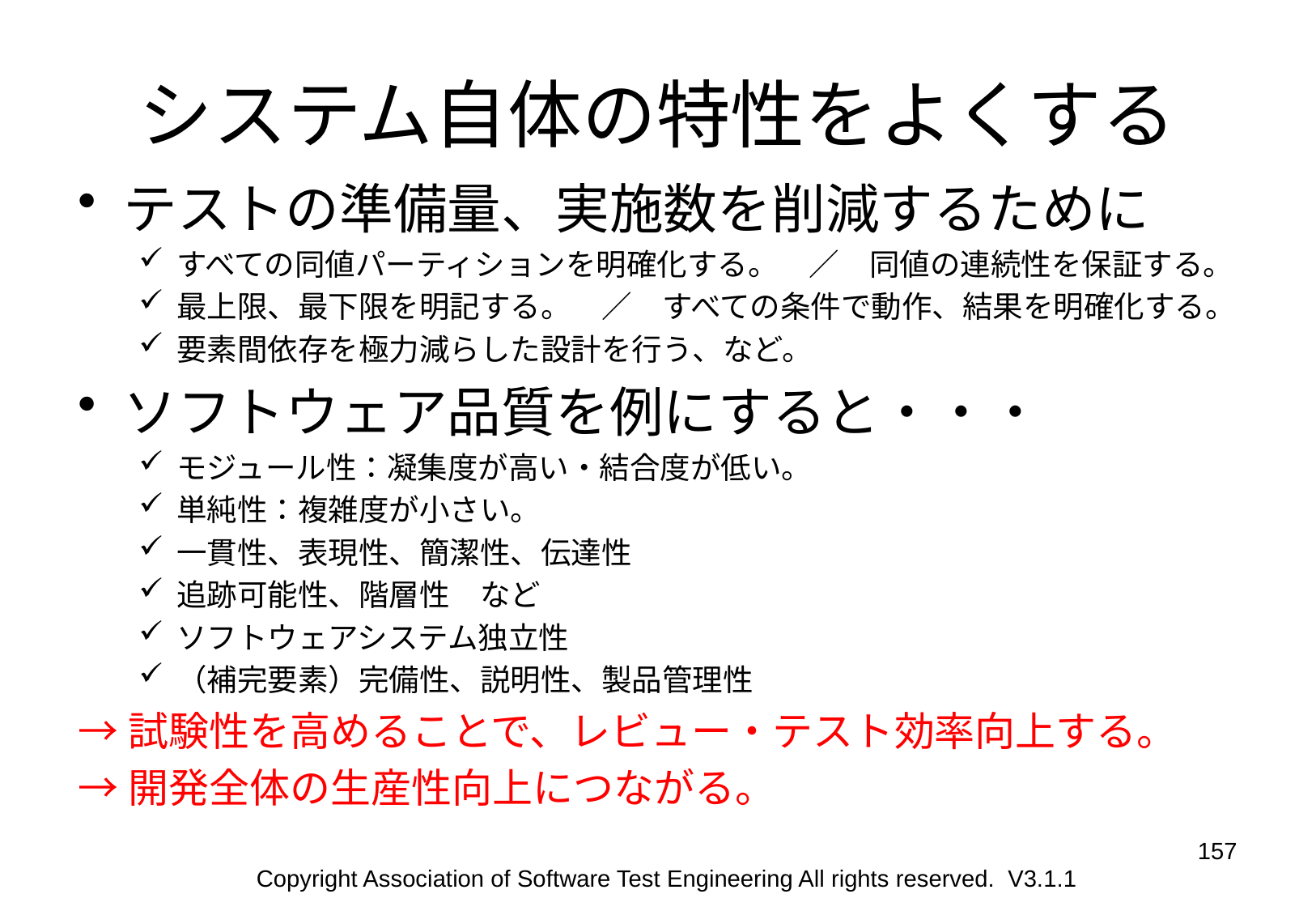

# システム自体の特性をよくする
テストの準備量、実施数を削減するために
すべての同値パーティションを明確化する。　／　同値の連続性を保証する。
最上限、最下限を明記する。　／　すべての条件で動作、結果を明確化する。
要素間依存を極力減らした設計を行う、など。
ソフトウェア品質を例にすると・・・
モジュール性：凝集度が高い・結合度が低い。
単純性：複雑度が小さい。
一貫性、表現性、簡潔性、伝達性
追跡可能性、階層性　など
ソフトウェアシステム独立性
（補完要素）完備性、説明性、製品管理性
→試験性を高めることで、レビュー・テスト効率向上する。
→開発全体の生産性向上につながる。
157
Copyright Association of Software Test Engineering All rights reserved.  V3.1.1